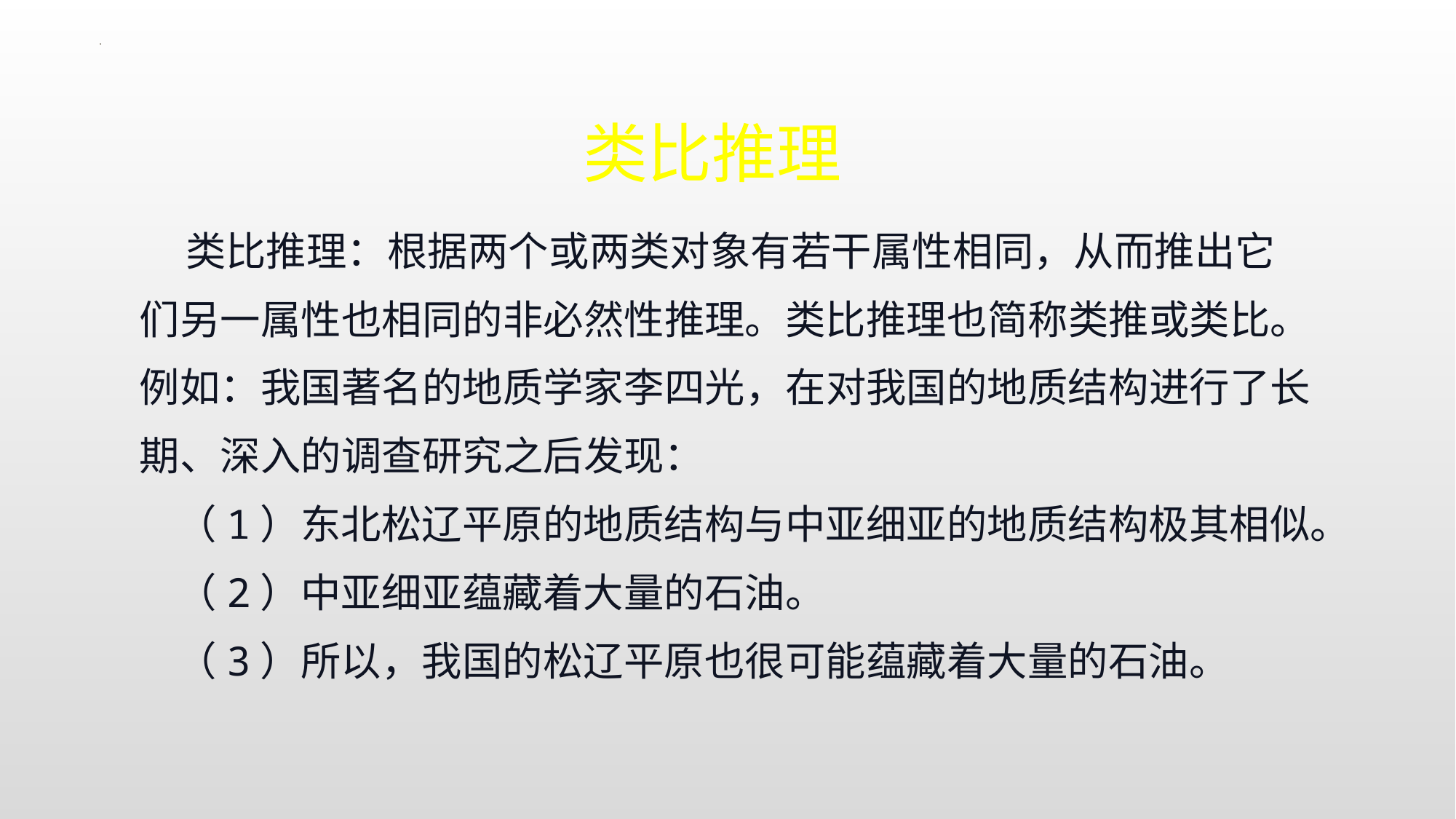

类比推理
    类比推理：根据两个或两类对象有若干属性相同，从而推出它们另一属性也相同的非必然性推理。类比推理也简称类推或类比。例如：我国著名的地质学家李四光，在对我国的地质结构进行了长期、深入的调查研究之后发现：
   （1）东北松辽平原的地质结构与中亚细亚的地质结构极其相似。
   （2）中亚细亚蕴藏着大量的石油。
   （3）所以，我国的松辽平原也很可能蕴藏着大量的石油。